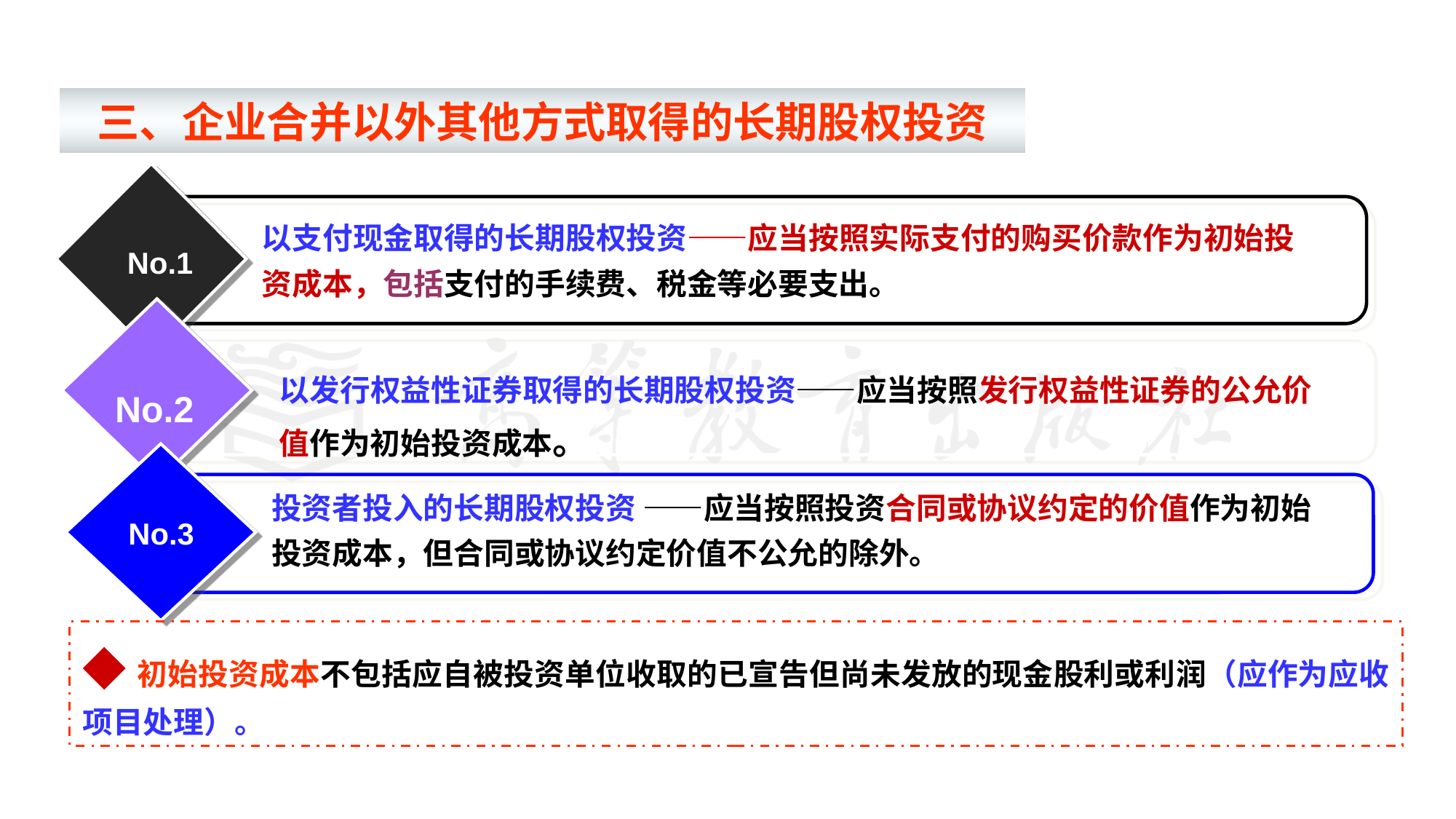

三、企业合并以外其他方式取得的长期股权投资

以支付现金取得的长期股权投资——应当按照实际支付的购买价款作为初始投资成本，包括支付的手续费、税金等必要支出。
No.1

以发行权益性证券取得的长期股权投资——应当按照发行权益性证券的公允价值作为初始投资成本。
No.2

No.3
投资者投入的长期股权投资 ——应当按照投资合同或协议约定的价值作为初始投资成本，但合同或协议约定价值不公允的除外。
◆初始投资成本不包括应自被投资单位收取的已宣告但尚未发放的现金股利或利润（应作为应收项目处理）。